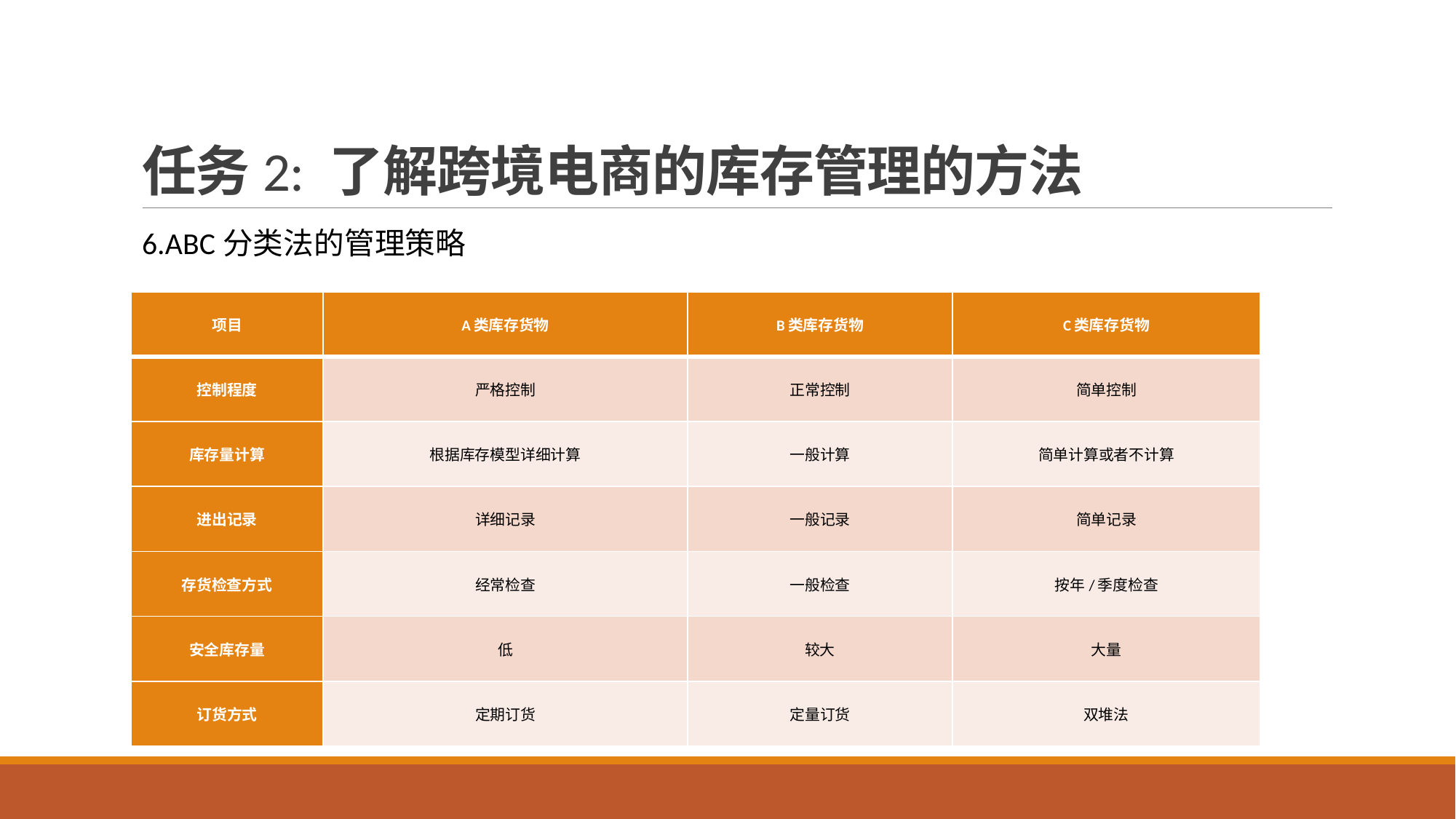

# 任务2: 了解跨境电商的库存管理的方法
6.ABC分类法的管理策略

| 项目 | A类库存货物 | B类库存货物 | C类库存货物 |
| --- | --- | --- | --- |
| 控制程度 | 严格控制 | 正常控制 | 简单控制 |
| 库存量计算 | 根据库存模型详细计算 | 一般计算 | 简单计算或者不计算 |
| 进出记录 | 详细记录 | 一般记录 | 简单记录 |
| 存货检查方式 | 经常检查 | 一般检查 | 按年/季度检查 |
| 安全库存量 | 低 | 较大 | 大量 |
| 订货方式 | 定期订货 | 定量订货 | 双堆法 |